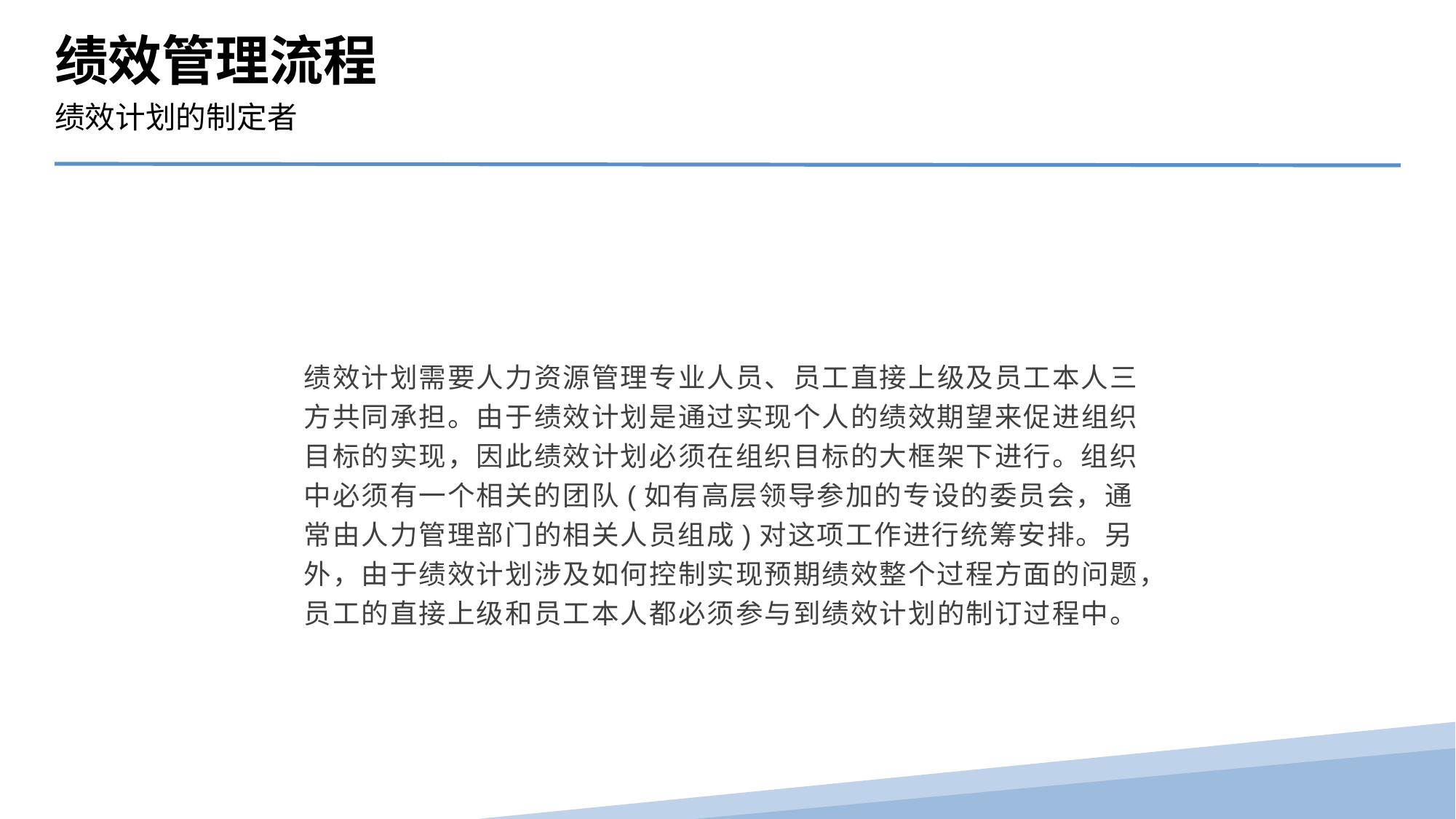

绩效管理流程
绩效计划的制定者
绩效计划需要人力资源管理专业人员、员工直接上级及员工本人三方共同承担。由于绩效计划是通过实现个人的绩效期望来促进组织目标的实现，因此绩效计划必须在组织目标的大框架下进行。组织中必须有一个相关的团队(如有高层领导参加的专设的委员会，通常由人力管理部门的相关人员组成)对这项工作进行统筹安排。另外，由于绩效计划涉及如何控制实现预期绩效整个过程方面的问题，员工的直接上级和员工本人都必须参与到绩效计划的制订过程中。